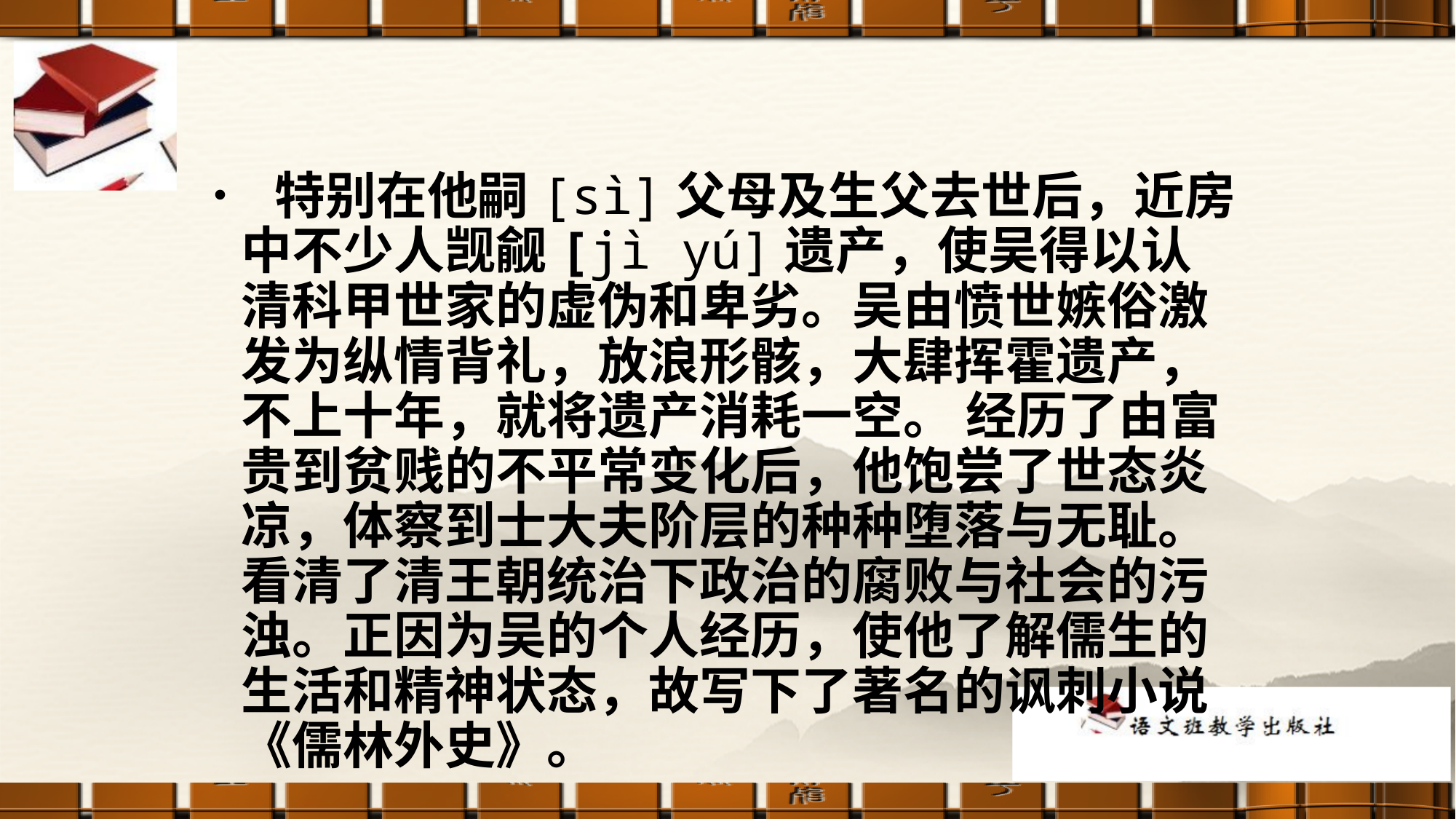

#
   特别在他嗣[sì]父母及生父去世后，近房中不少人觊觎[jì yú]遗产，使吴得以认清科甲世家的虚伪和卑劣。吴由愤世嫉俗激发为纵情背礼，放浪形骸，大肆挥霍遗产，不上十年，就将遗产消耗一空。 经历了由富贵到贫贱的不平常变化后，他饱尝了世态炎凉，体察到士大夫阶层的种种堕落与无耻。看清了清王朝统治下政治的腐败与社会的污浊。正因为吴的个人经历，使他了解儒生的生活和精神状态，故写下了著名的讽刺小说《儒林外史》。